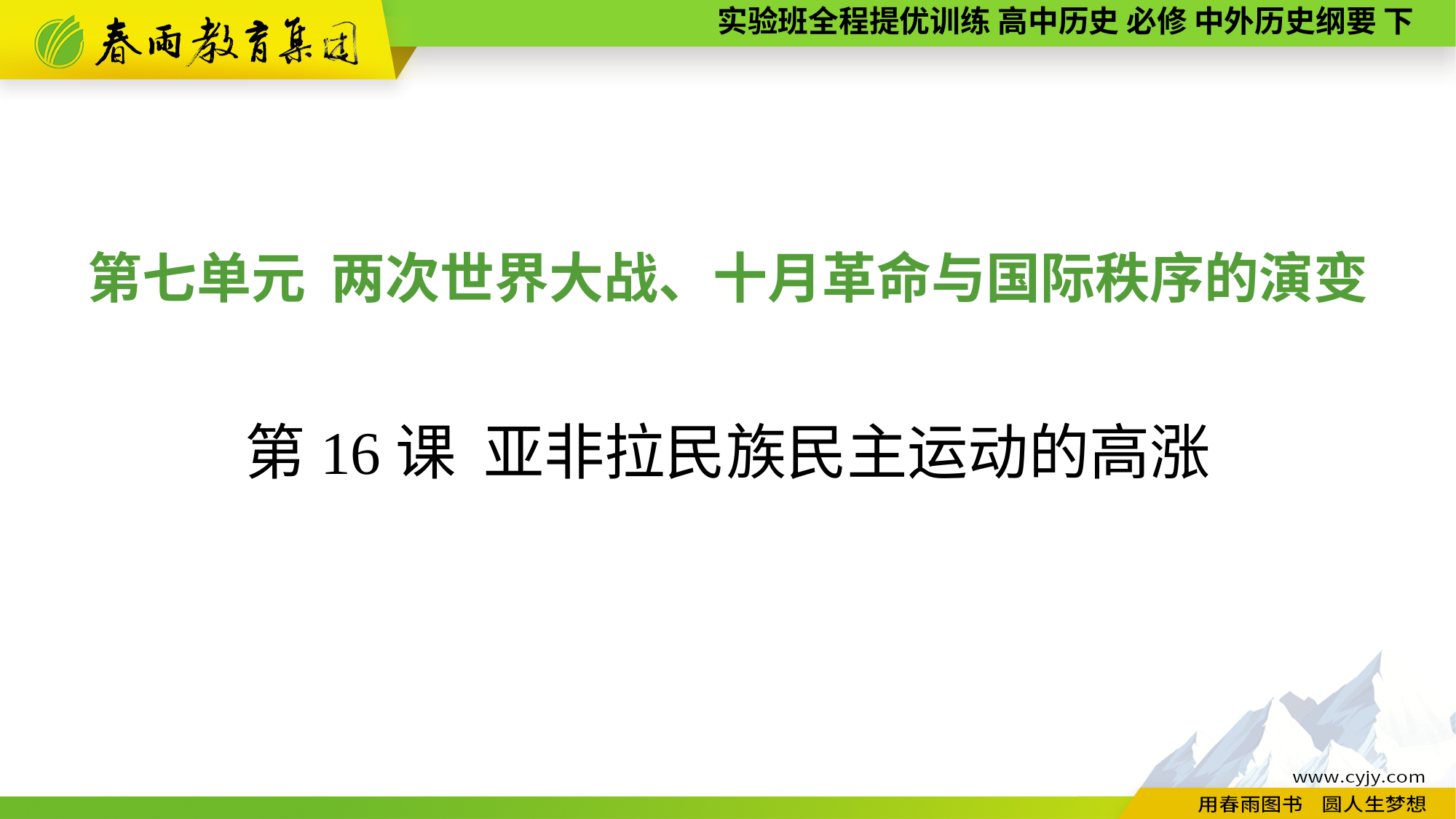

第七单元  两次世界大战、十月革命与国际秩序的演变
第16课  亚非拉民族民主运动的高涨